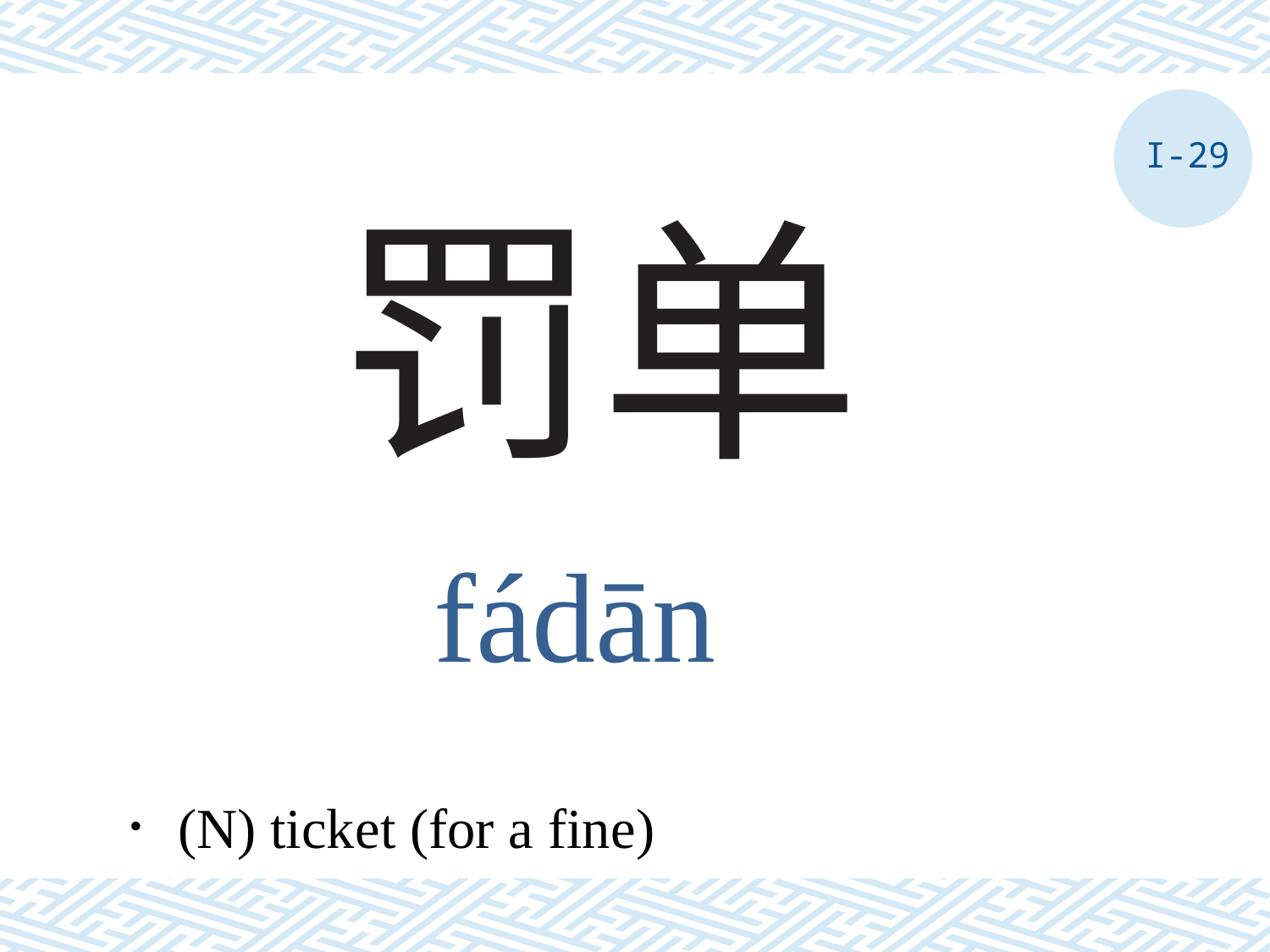

I-29

# 罚单
fádān
．(N) ticket (for a fine)